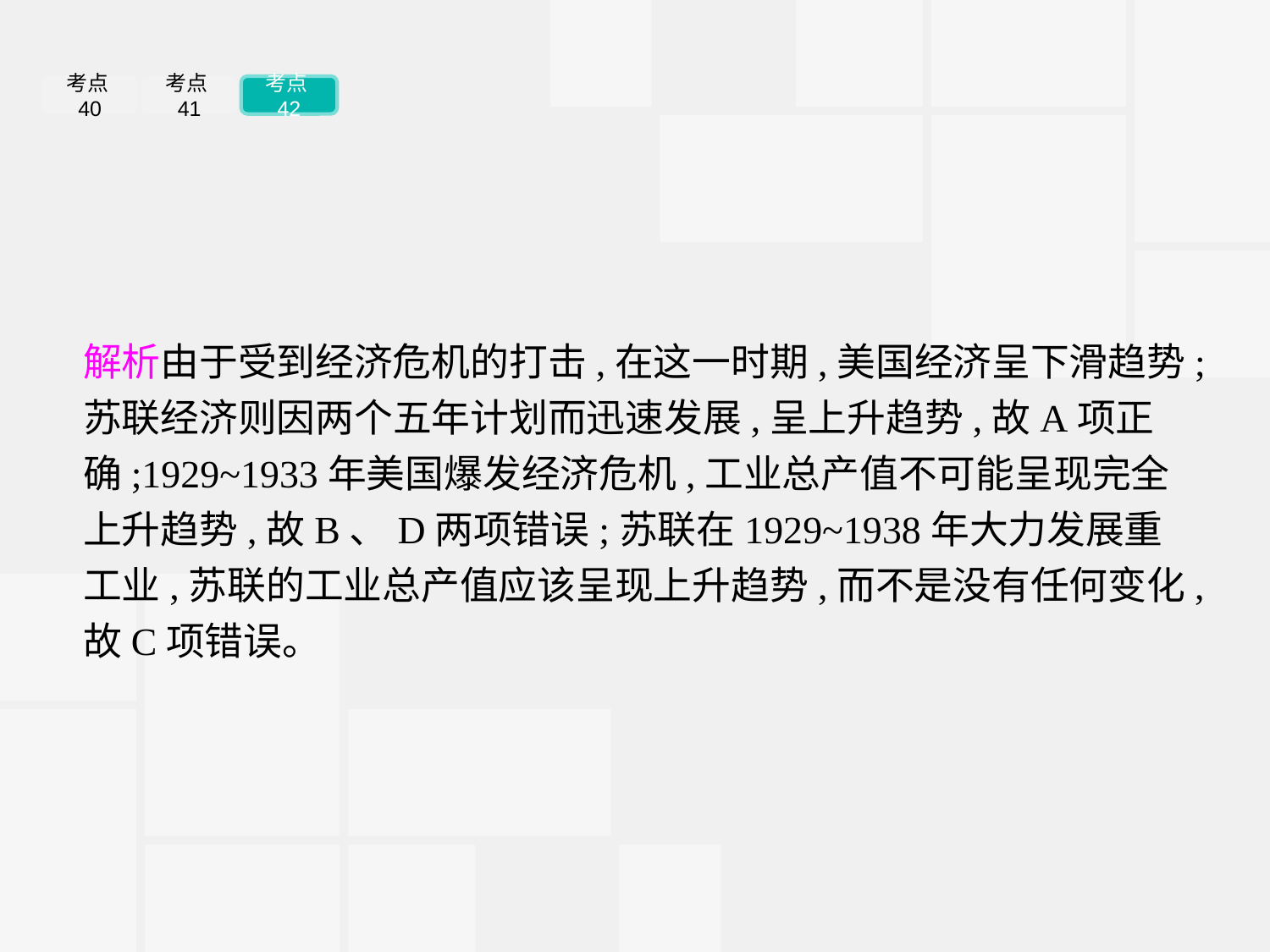

考点40
考点41
考点42
解析由于受到经济危机的打击,在这一时期,美国经济呈下滑趋势;苏联经济则因两个五年计划而迅速发展,呈上升趋势,故A项正确;1929~1933年美国爆发经济危机,工业总产值不可能呈现完全上升趋势,故B、D两项错误;苏联在1929~1938年大力发展重工业,苏联的工业总产值应该呈现上升趋势,而不是没有任何变化,故C项错误。